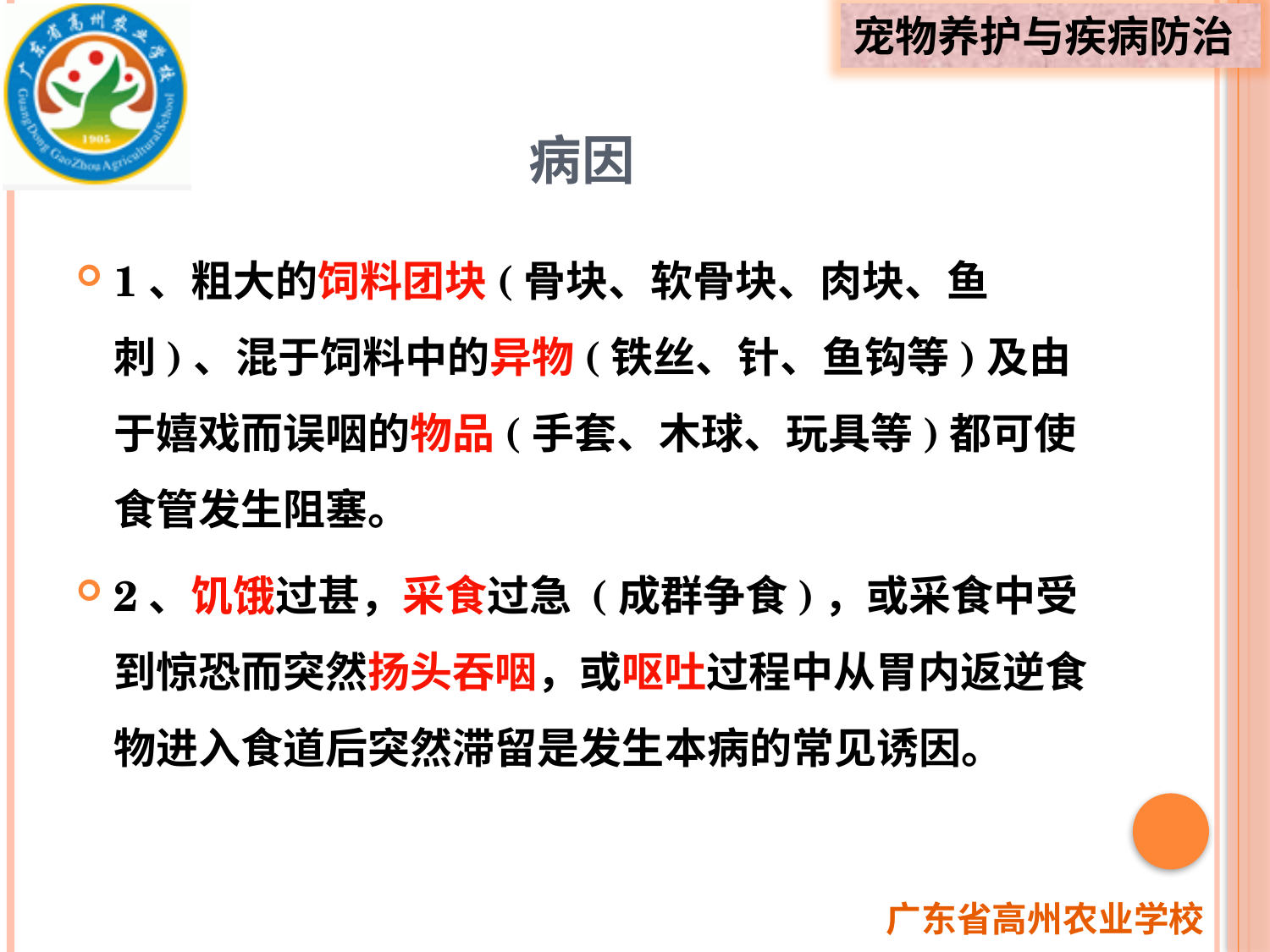

# 病因
1、粗大的饲料团块(骨块、软骨块、肉块、鱼刺)、混于饲料中的异物(铁丝、针、鱼钩等)及由于嬉戏而误咽的物品(手套、木球、玩具等)都可使食管发生阻塞。
2、饥饿过甚，采食过急 (成群争食)，或采食中受到惊恐而突然扬头吞咽，或呕吐过程中从胃内返逆食物进入食道后突然滞留是发生本病的常见诱因。